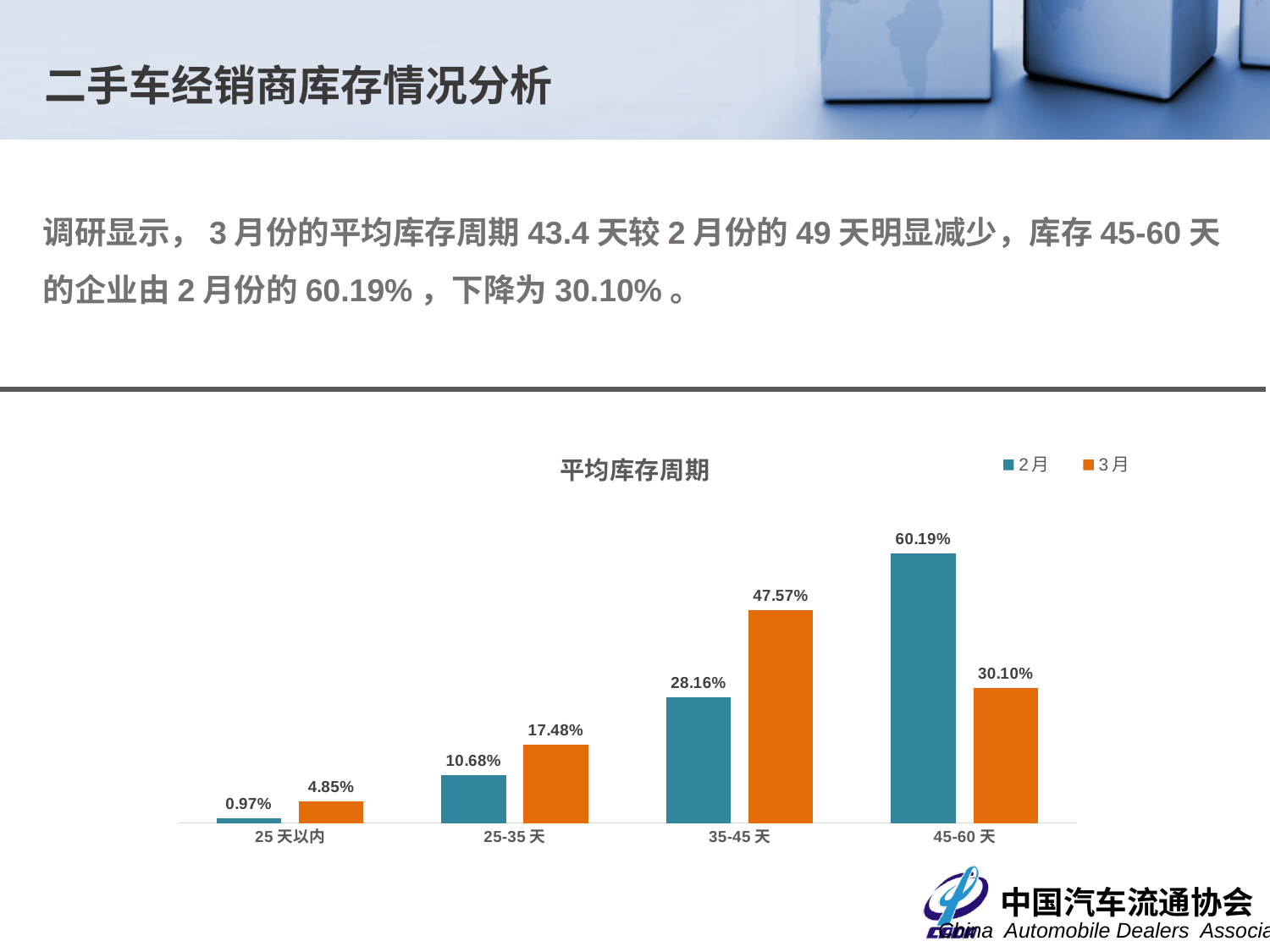

二手车经销商库存情况分析
调研显示，3月份的平均库存周期43.4天较2月份的49天明显减少，库存45-60天的企业由2月份的60.19%，下降为30.10%。

### Chart: 平均库存周期

| Category | 2月 | 3月 |
|---|---|---|
| 25天以内 | 0.009708737864077669 | 0.04854368932038835 |
| 25-35天 | 0.10679611650485436 | 0.17475728155339806 |
| 35-45天 | 0.2815533980582524 | 0.47572815533980584 |
| 45-60天 | 0.6019417475728155 | 0.30097087378640774 |